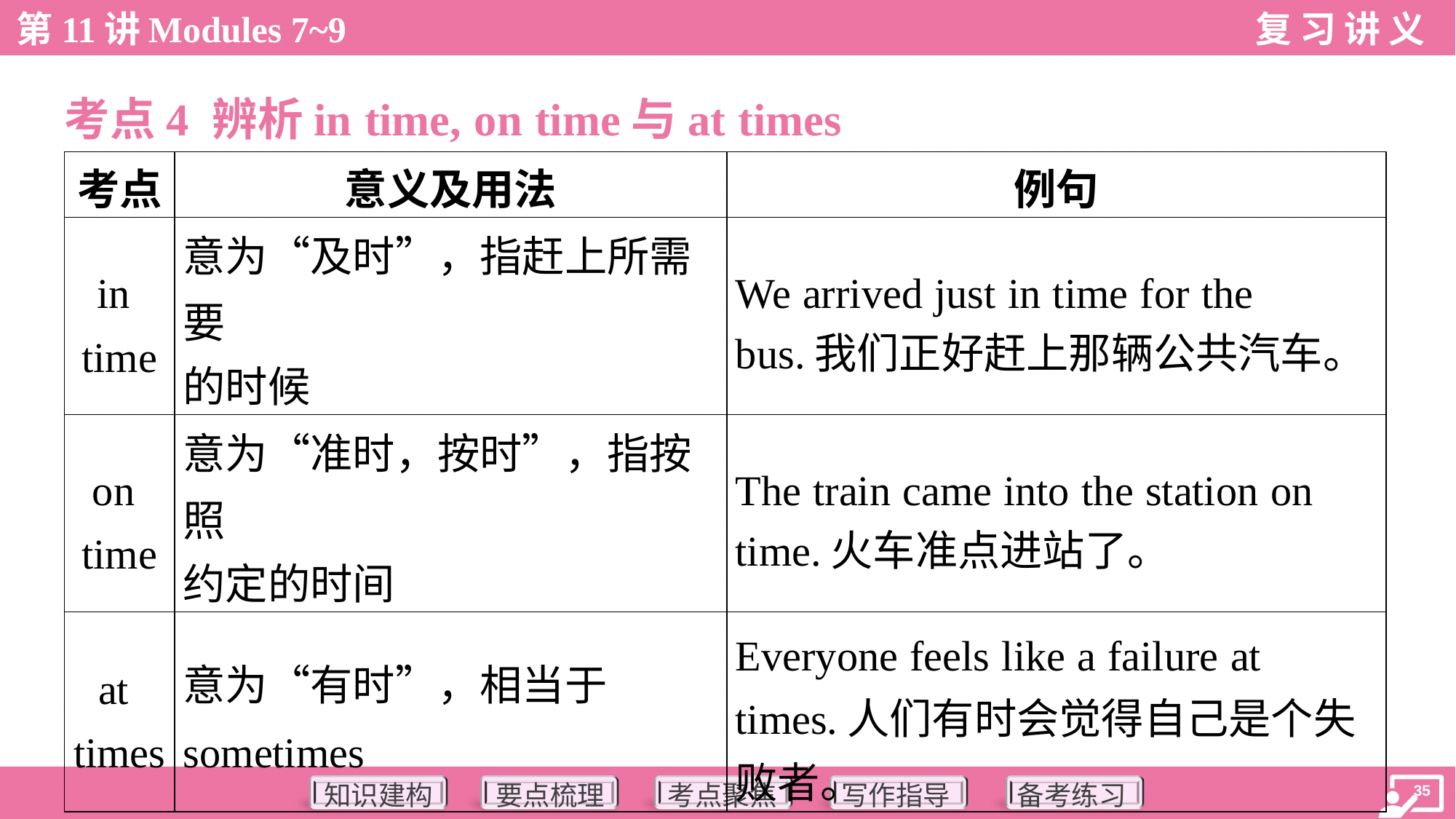

考点4 辨析in time, on time与at times
| 考点 | 意义及用法 | 例句 |
| --- | --- | --- |
| in time | 意为“及时”，指赶上所需要 的时候 | We arrived just in time for the bus.我们正好赶上那辆公共汽车。 |
| on time | 意为“准时，按时”，指按照 约定的时间 | The train came into the station on time.火车准点进站了。 |
| at times | 意为“有时”，相当于 sometimes | Everyone feels like a failure at times.人们有时会觉得自己是个失 败者。 |